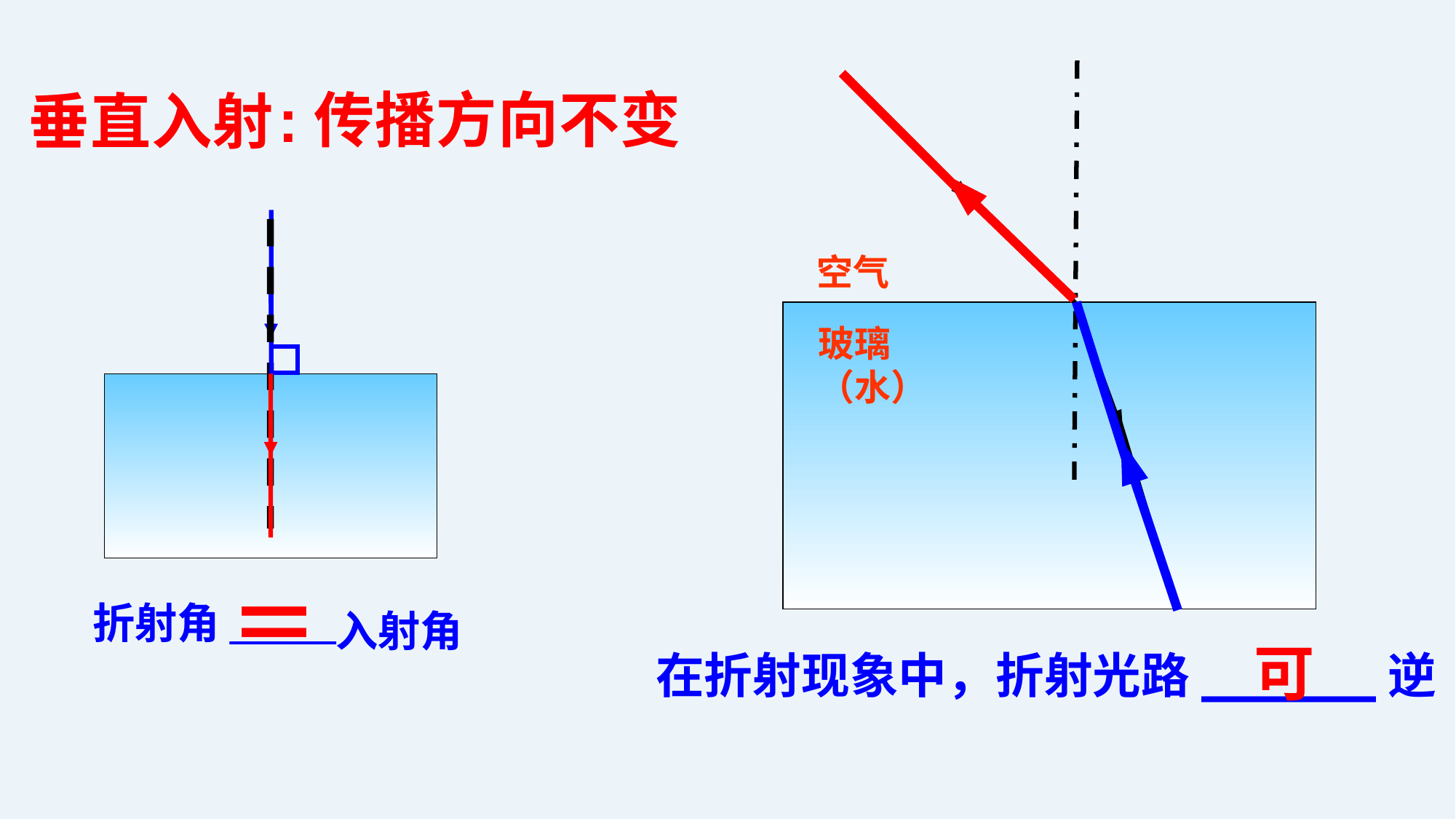

:传播方向不变

垂直入射

空气

玻璃（水）

＝
折射角_____
入射角
可
在折射现象中，折射光路______逆